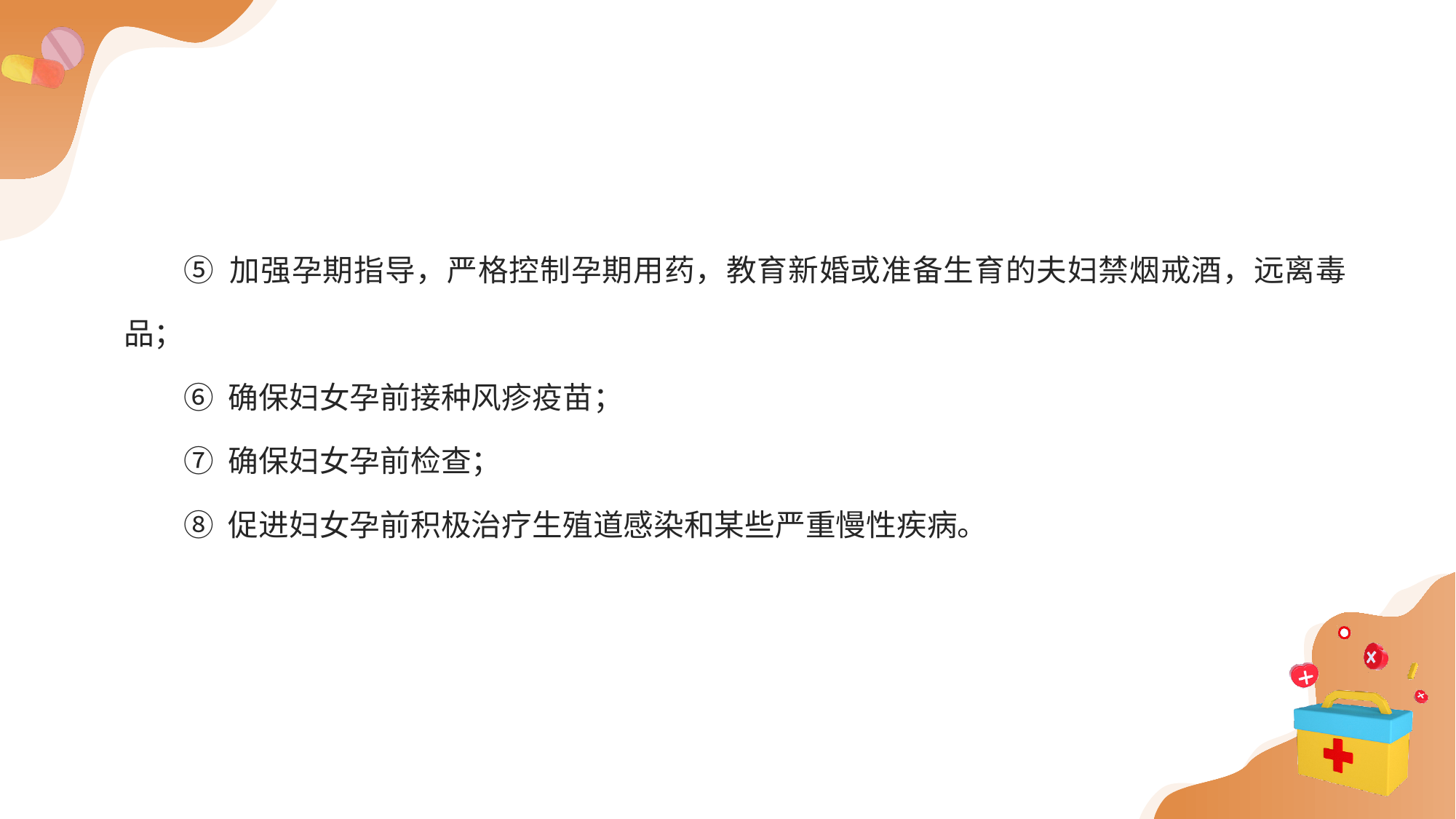

⑤ 加强孕期指导，严格控制孕期用药，教育新婚或准备生育的夫妇禁烟戒酒，远离毒品；
⑥ 确保妇女孕前接种风疹疫苗；
⑦ 确保妇女孕前检查；
⑧ 促进妇女孕前积极治疗生殖道感染和某些严重慢性疾病。